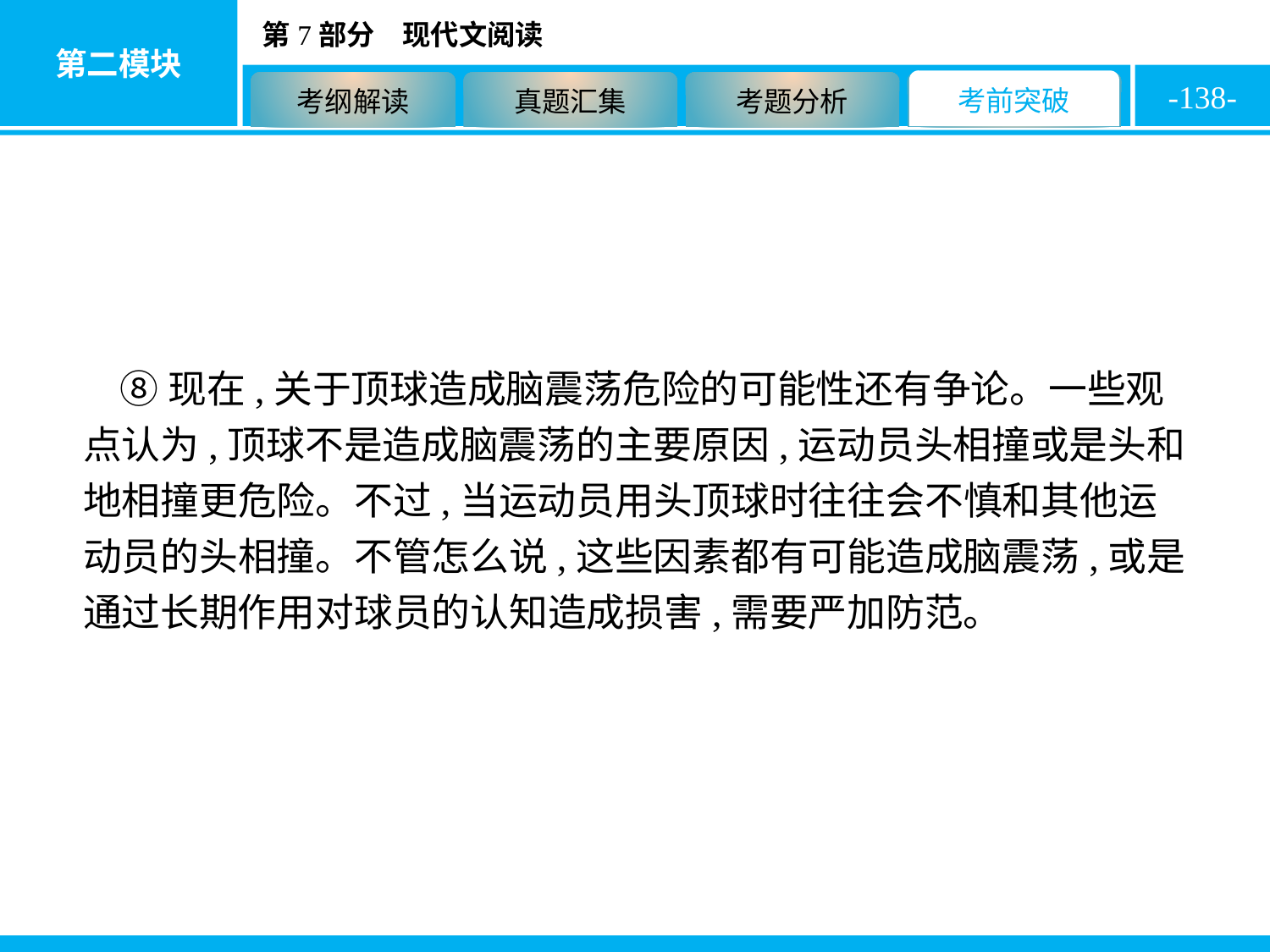

-138-
⑧现在,关于顶球造成脑震荡危险的可能性还有争论。一些观点认为,顶球不是造成脑震荡的主要原因,运动员头相撞或是头和地相撞更危险。不过,当运动员用头顶球时往往会不慎和其他运动员的头相撞。不管怎么说,这些因素都有可能造成脑震荡,或是通过长期作用对球员的认知造成损害,需要严加防范。